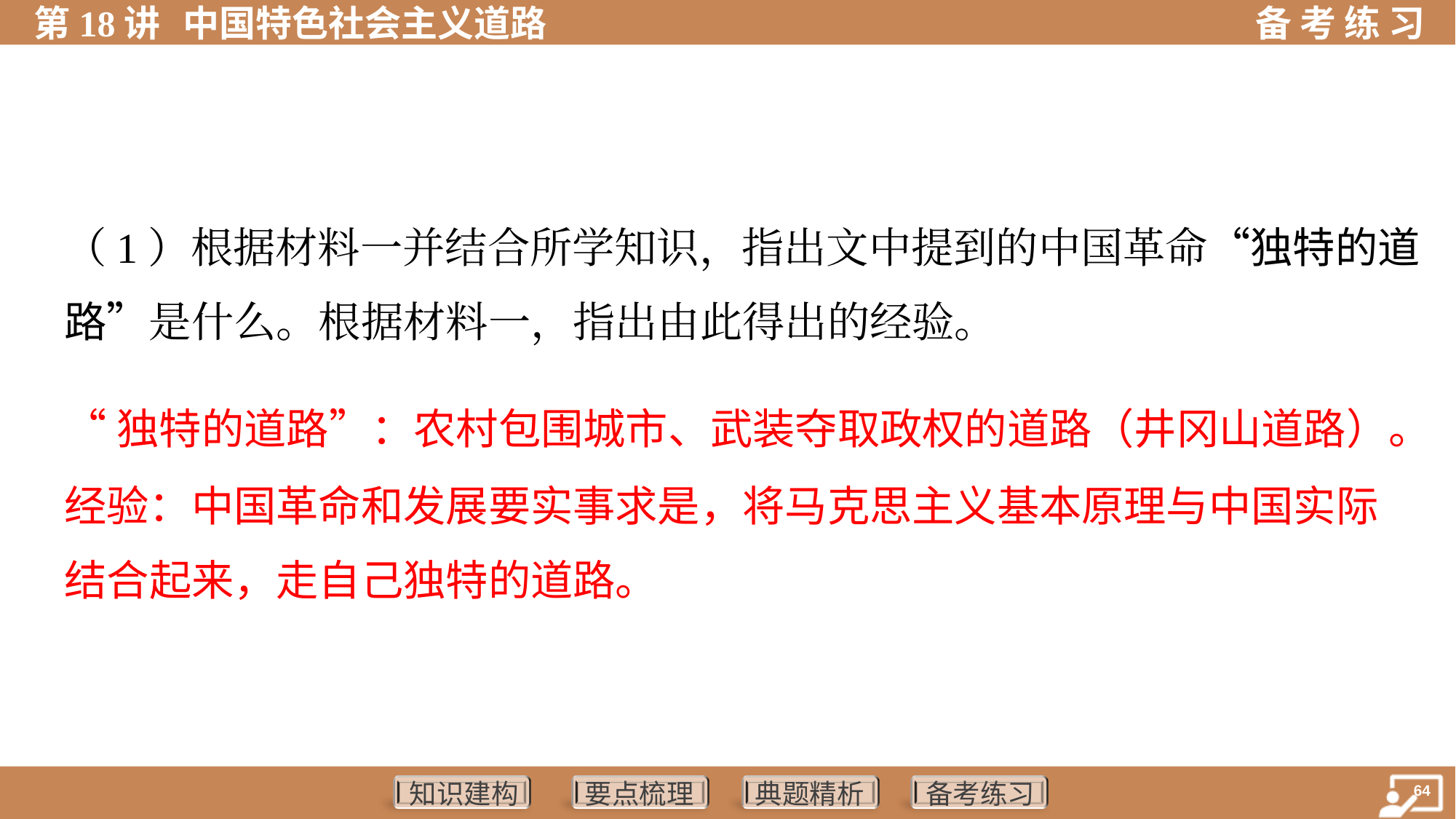

（1）根据材料一并结合所学知识，指出文中提到的中国革命“独特的道
路”是什么。根据材料一，指出由此得出的经验。
“独特的道路”：农村包围城市、武装夺取政权的道路（井冈山道路）。
经验：中国革命和发展要实事求是，将马克思主义基本原理与中国实际
结合起来，走自己独特的道路。